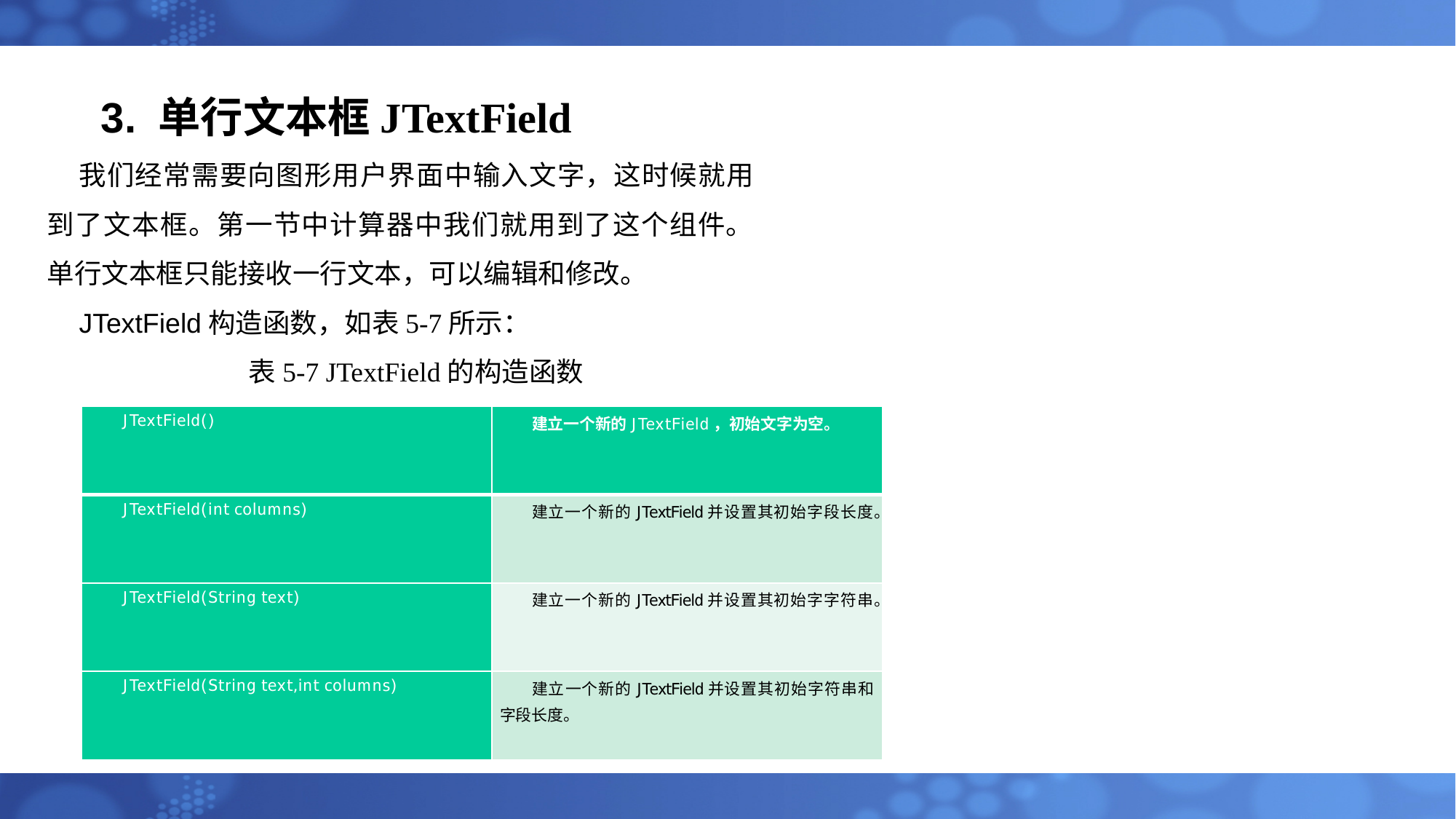

# 3. 单行文本框JTextField
我们经常需要向图形用户界面中输入文字，这时候就用到了文本框。第一节中计算器中我们就用到了这个组件。单行文本框只能接收一行文本，可以编辑和修改。
JTextField构造函数，如表5-7所示：
表5-7 JTextField的构造函数
| JTextField() | 建立一个新的JTextField，初始文字为空。 |
| --- | --- |
| JTextField(int columns) | 建立一个新的JTextField并设置其初始字段长度。 |
| JTextField(String text) | 建立一个新的JTextField并设置其初始字字符串。 |
| JTextField(String text,int columns) | 建立一个新的JTextField并设置其初始字符串和字段长度。 |